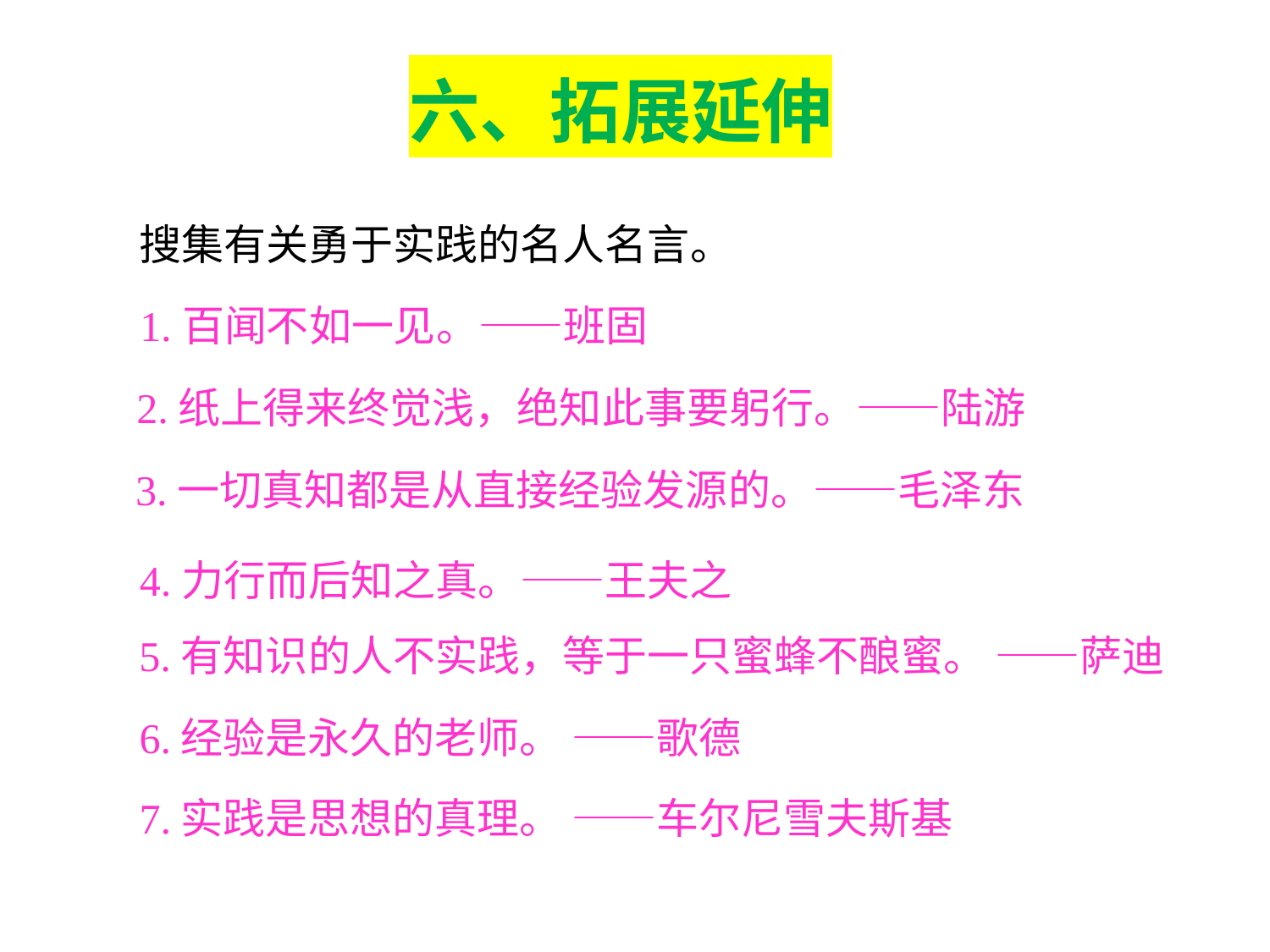

六、拓展延伸
搜集有关勇于实践的名人名言。
1.百闻不如一见。——班固
2.纸上得来终觉浅，绝知此事要躬行。——陆游
3.一切真知都是从直接经验发源的。——毛泽东
4.力行而后知之真。——王夫之
5.有知识的人不实践，等于一只蜜蜂不酿蜜。 ——萨迪
6.经验是永久的老师。 ——歌德
7.实践是思想的真理。 ——车尔尼雪夫斯基